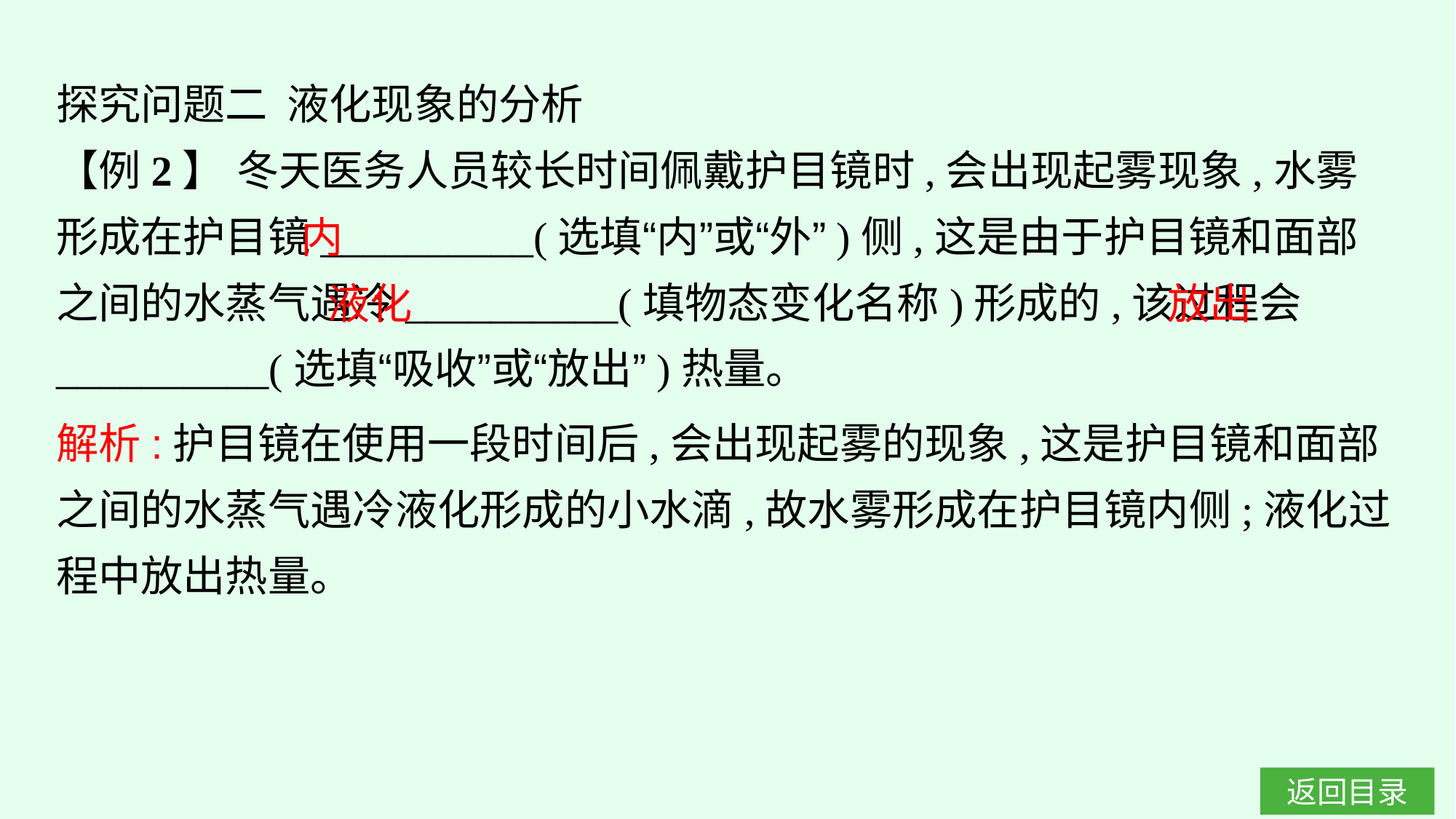

探究问题二  液化现象的分析
【例2】 冬天医务人员较长时间佩戴护目镜时,会出现起雾现象,水雾形成在护目镜__________(选填“内”或“外”)侧,这是由于护目镜和面部之间的水蒸气遇冷__________(填物态变化名称)形成的,该过程会__________(选填“吸收”或“放出”)热量。
内
液化
放出
解析:护目镜在使用一段时间后,会出现起雾的现象,这是护目镜和面部之间的水蒸气遇冷液化形成的小水滴,故水雾形成在护目镜内侧;液化过程中放出热量。